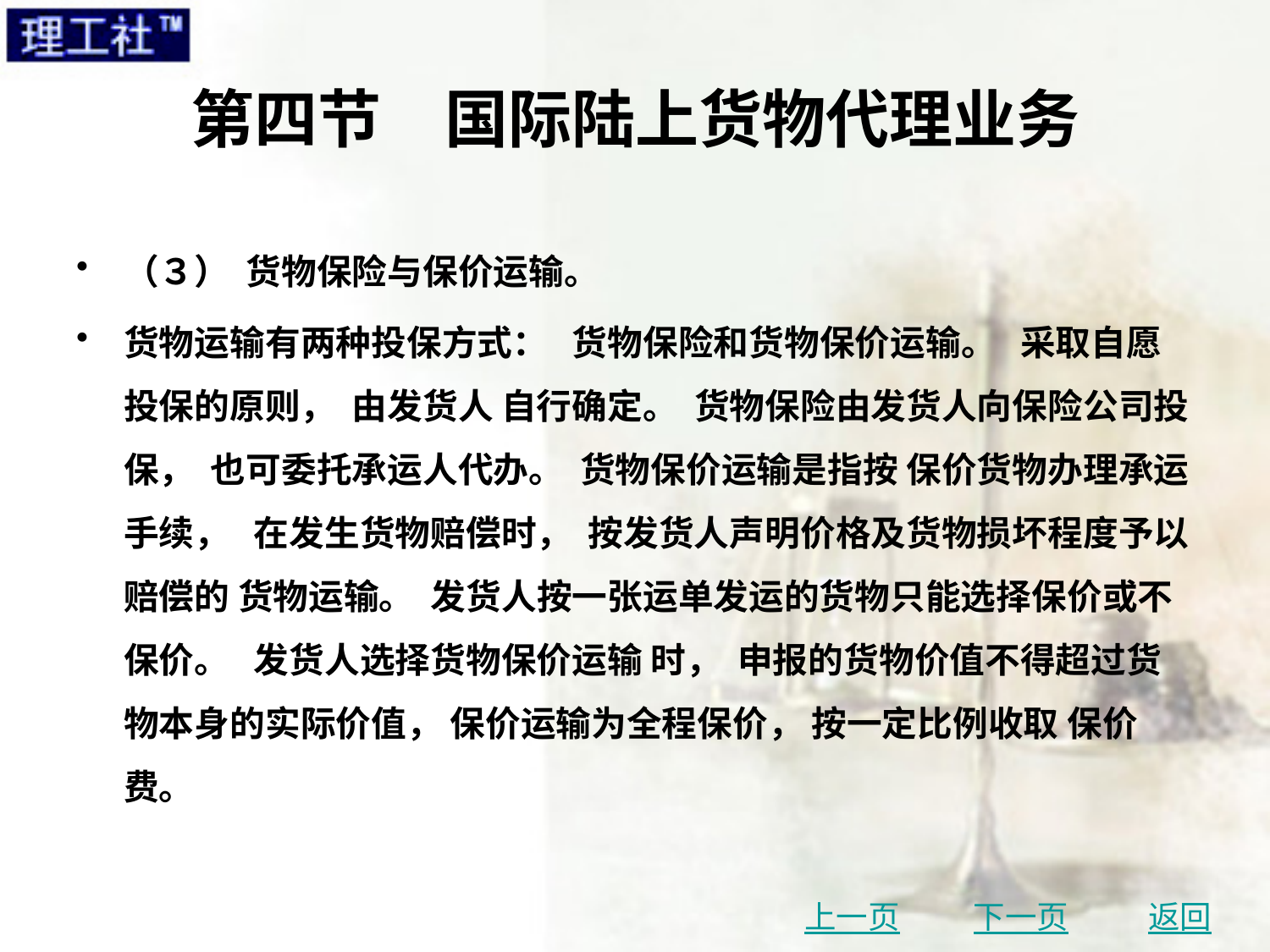

# 第四节　国际陆上货物代理业务
（３）  货物保险与保价运输。
货物运输有两种投保方式：   货物保险和货物保价运输。   采取自愿投保的原则，  由发货人 自行确定。  货物保险由发货人向保险公司投保，  也可委托承运人代办。  货物保价运输是指按 保价货物办理承运手续，   在发生货物赔偿时，  按发货人声明价格及货物损坏程度予以赔偿的 货物运输。  发货人按一张运单发运的货物只能选择保价或不保价。   发货人选择货物保价运输 时，  申报的货物价值不得超过货物本身的实际价值， 保价运输为全程保价， 按一定比例收取 保价费。

上一页
下一页
返回